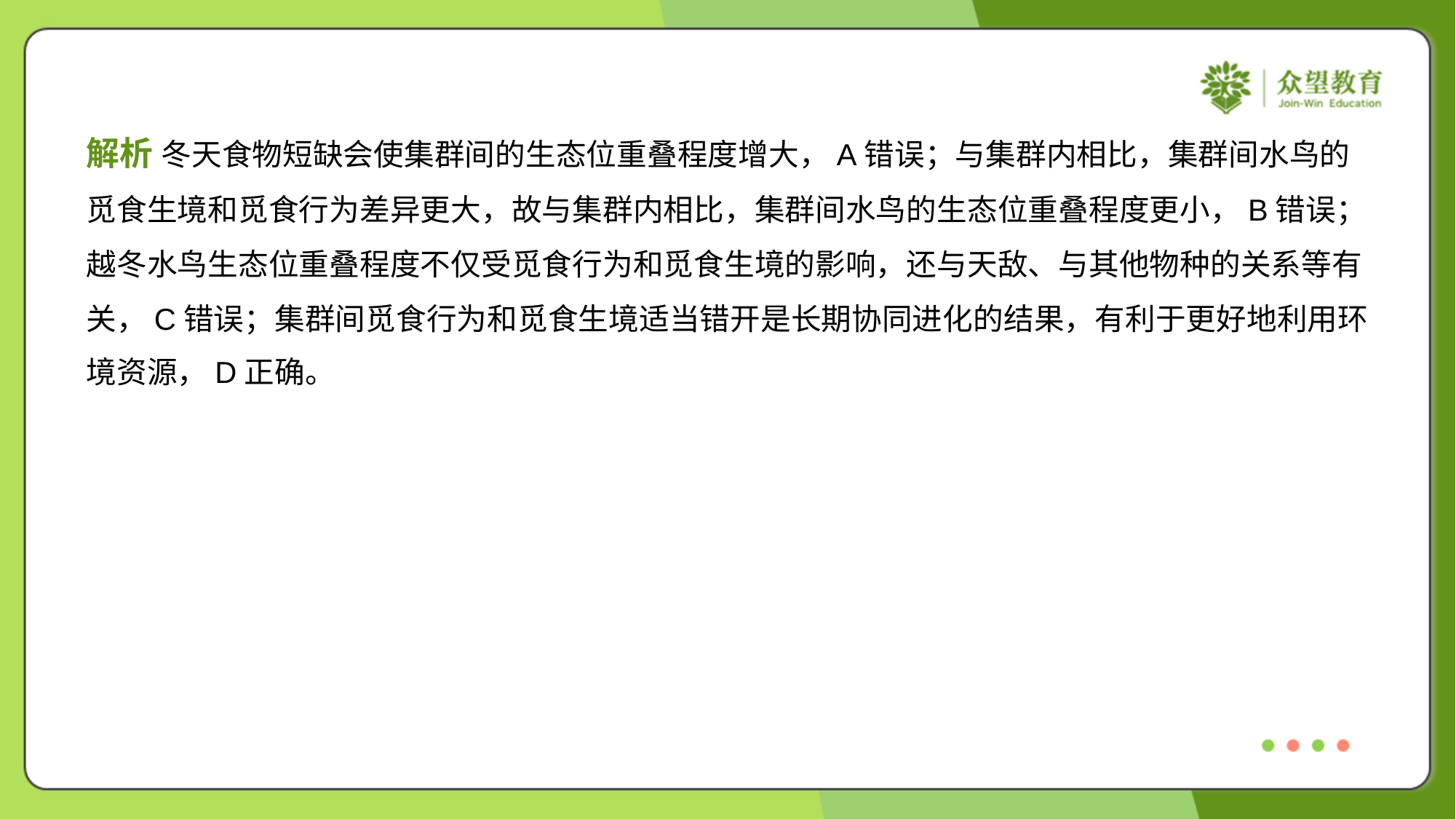

解析 冬天食物短缺会使集群间的生态位重叠程度增大，A错误；与集群内相比，集群间水鸟的
觅食生境和觅食行为差异更大，故与集群内相比，集群间水鸟的生态位重叠程度更小，B错误；
越冬水鸟生态位重叠程度不仅受觅食行为和觅食生境的影响，还与天敌、与其他物种的关系等有
关，C错误；集群间觅食行为和觅食生境适当错开是长期协同进化的结果，有利于更好地利用环
境资源，D正确。